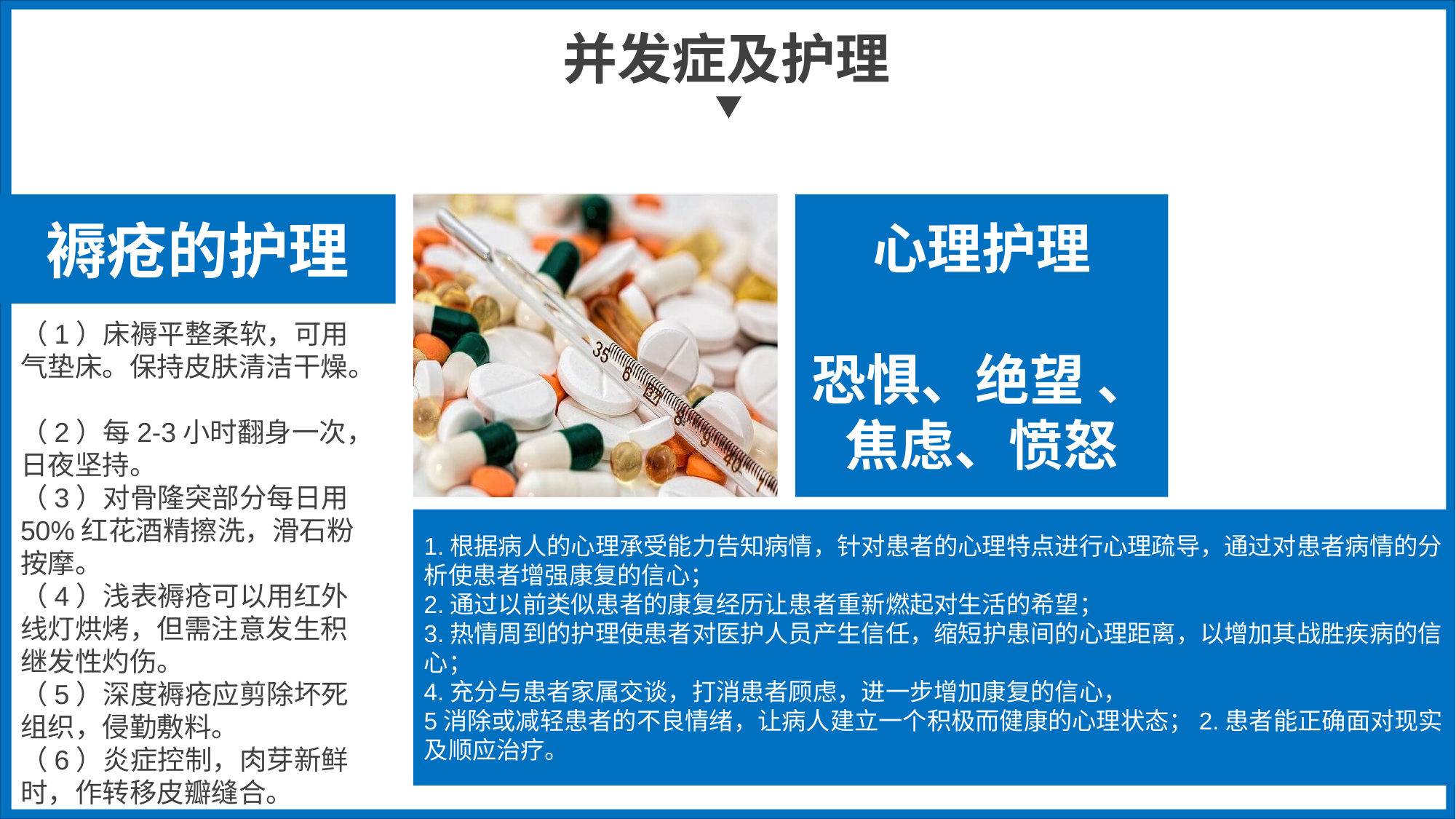

心理护理

恐惧、绝望 、焦虑、愤怒
褥疮的护理
（1）床褥平整柔软，可用气垫床。保持皮肤清洁干燥。
（2）每2-3小时翻身一次，日夜坚持。
（3）对骨隆突部分每日用50%红花酒精擦洗，滑石粉按摩。
（4）浅表褥疮可以用红外线灯烘烤，但需注意发生积继发性灼伤。
（5）深度褥疮应剪除坏死组织，侵勤敷料。
（6）炎症控制，肉芽新鲜时，作转移皮瓣缝合。
1.根据病人的心理承受能力告知病情，针对患者的心理特点进行心理疏导，通过对患者病情的分析使患者增强康复的信心；
2.通过以前类似患者的康复经历让患者重新燃起对生活的希望；
3.热情周到的护理使患者对医护人员产生信任，缩短护患间的心理距离，以增加其战胜疾病的信心；
4.充分与患者家属交谈，打消患者顾虑，进一步增加康复的信心，
5消除或减轻患者的不良情绪，让病人建立一个积极而健康的心理状态；2.患者能正确面对现实及顺应治疗。